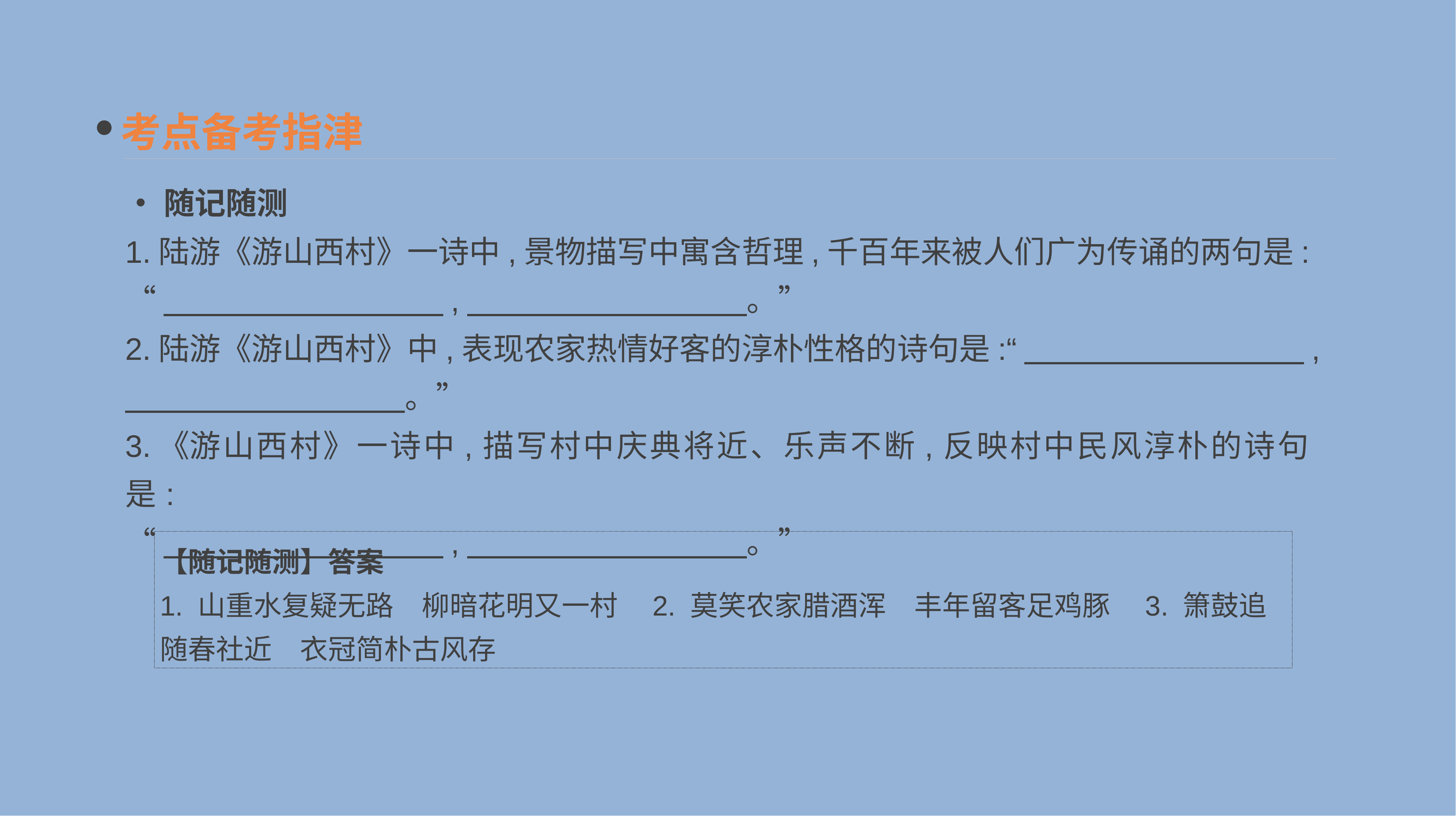

考点备考指津

•随记随测
1.陆游《游山西村》一诗中,景物描写中寓含哲理,千百年来被人们广为传诵的两句是:
“　　　　　　　　　,　　　　　　　　　。”
2.陆游《游山西村》中,表现农家热情好客的淳朴性格的诗句是:“　　　　　　　　　,
　　　　　　　　　。”
3.《游山西村》一诗中,描写村中庆典将近、乐声不断,反映村中民风淳朴的诗句是:
“　　　　　　　　　,　　　　　　　　　。”
【随记随测】答案
1. 山重水复疑无路　柳暗花明又一村　2. 莫笑农家腊酒浑　丰年留客足鸡豚　3. 箫鼓追随春社近　衣冠简朴古风存